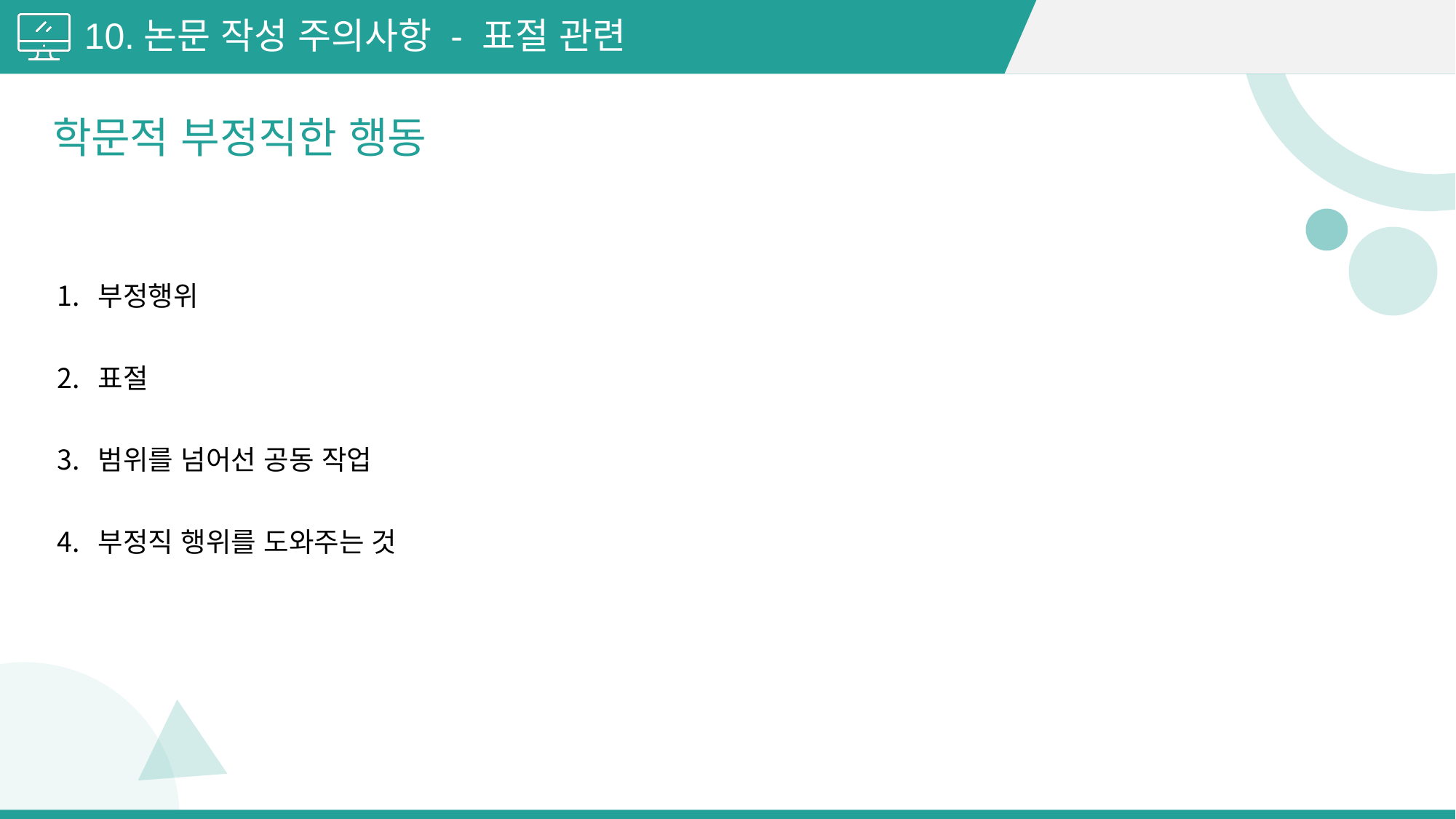

10.논문 작성 주의사항 - 표절 관련
학문적 부정직한 행동
부정행위
표절
범위를 넘어선 공동 작업
부정직 행위를 도와주는 것